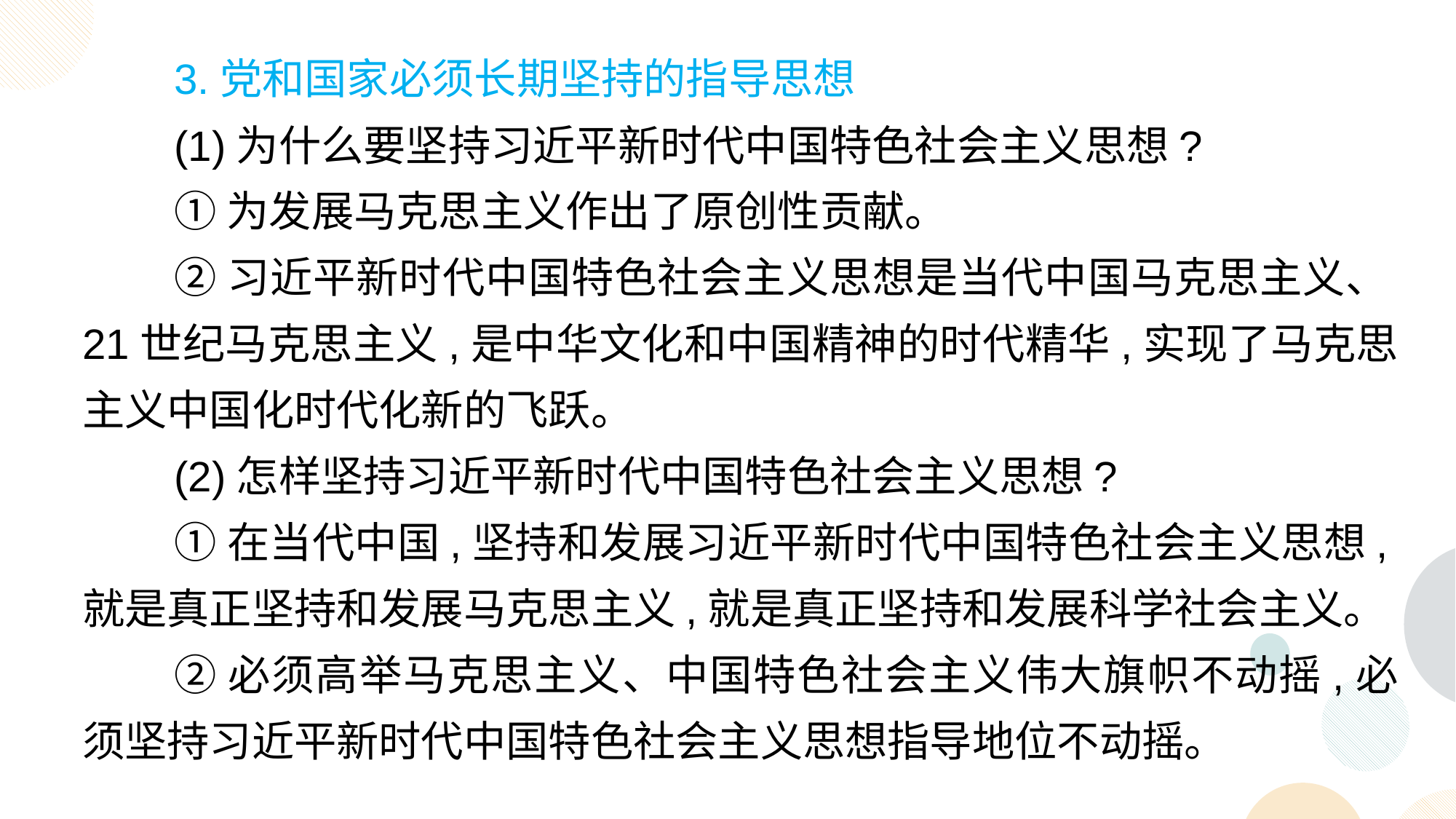

3.党和国家必须长期坚持的指导思想
(1)为什么要坚持习近平新时代中国特色社会主义思想?
①为发展马克思主义作出了原创性贡献。
②习近平新时代中国特色社会主义思想是当代中国马克思主义、21世纪马克思主义,是中华文化和中国精神的时代精华,实现了马克思主义中国化时代化新的飞跃。
(2)怎样坚持习近平新时代中国特色社会主义思想?
①在当代中国,坚持和发展习近平新时代中国特色社会主义思想,就是真正坚持和发展马克思主义,就是真正坚持和发展科学社会主义。
②必须高举马克思主义、中国特色社会主义伟大旗帜不动摇,必须坚持习近平新时代中国特色社会主义思想指导地位不动摇。